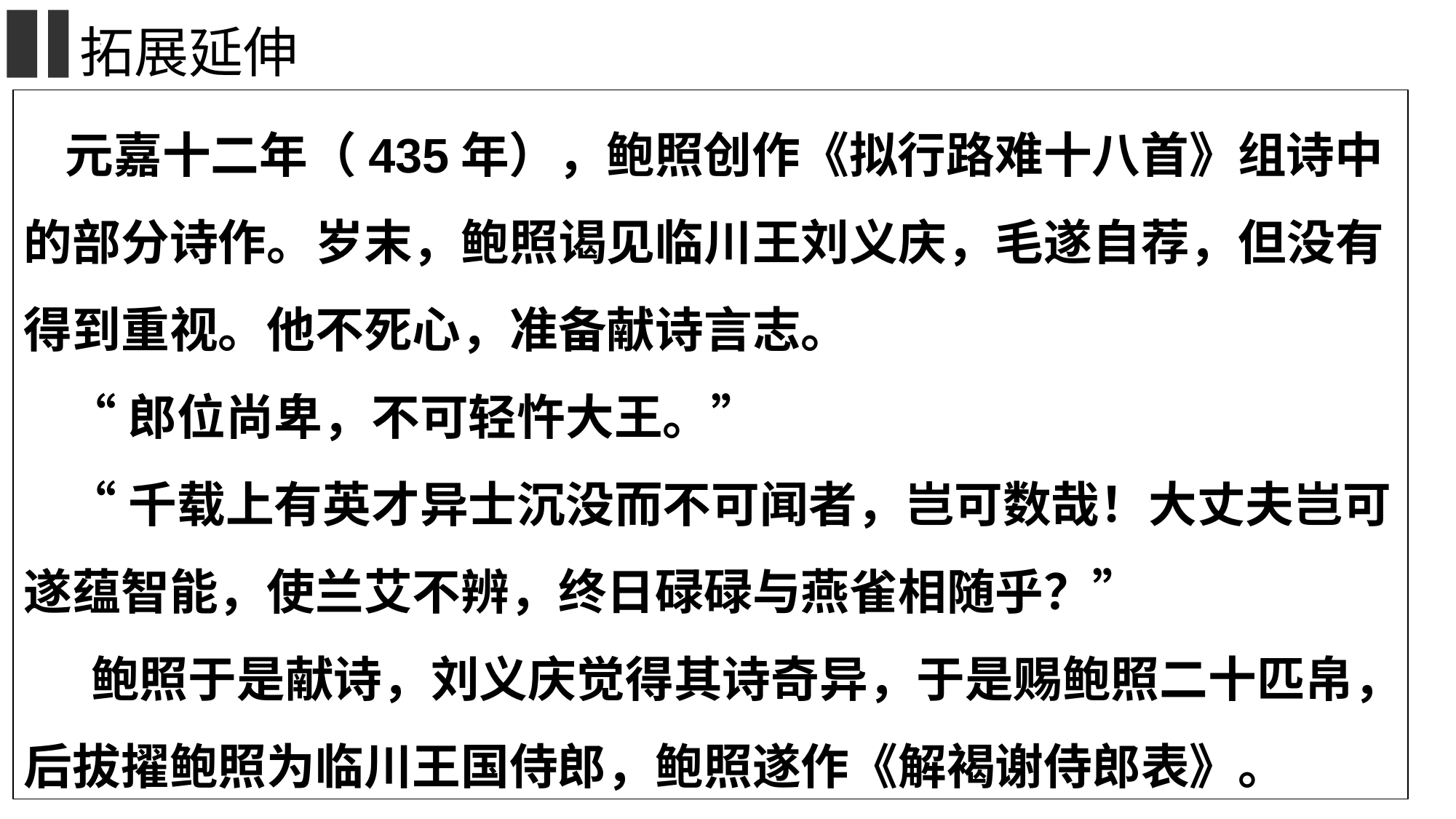

拓展延伸
   元嘉十二年（435年），鲍照创作《拟行路难十八首》组诗中的部分诗作。岁末，鲍照谒见临川王刘义庆，毛遂自荐，但没有得到重视。他不死心，准备献诗言志。
    “郎位尚卑，不可轻忤大王。”
    “千载上有英才异士沉没而不可闻者，岂可数哉！大丈夫岂可遂蕴智能，使兰艾不辨，终日碌碌与燕雀相随乎？”
     鲍照于是献诗，刘义庆觉得其诗奇异，于是赐鲍照二十匹帛，后拔擢鲍照为临川王国侍郎，鲍照遂作《解褐谢侍郎表》。